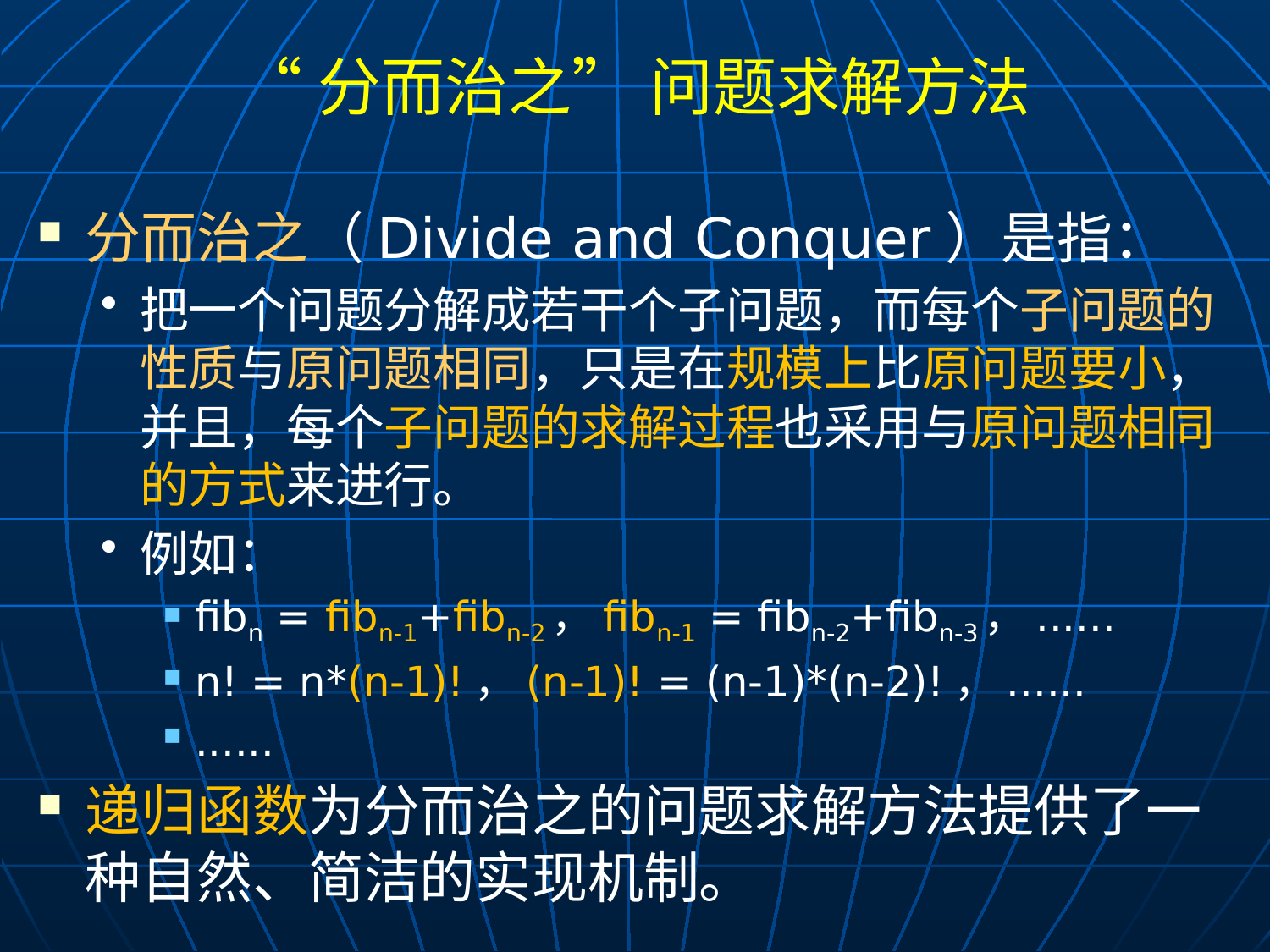

# “分而治之” 问题求解方法
分而治之（Divide and Conquer）是指：
把一个问题分解成若干个子问题，而每个子问题的性质与原问题相同，只是在规模上比原问题要小，并且，每个子问题的求解过程也采用与原问题相同的方式来进行。
例如：
fibn = fibn-1+fibn-2，fibn-1 = fibn-2+fibn-3，......
n! = n*(n-1)!，(n-1)! = (n-1)*(n-2)!，......
......
递归函数为分而治之的问题求解方法提供了一种自然、简洁的实现机制。